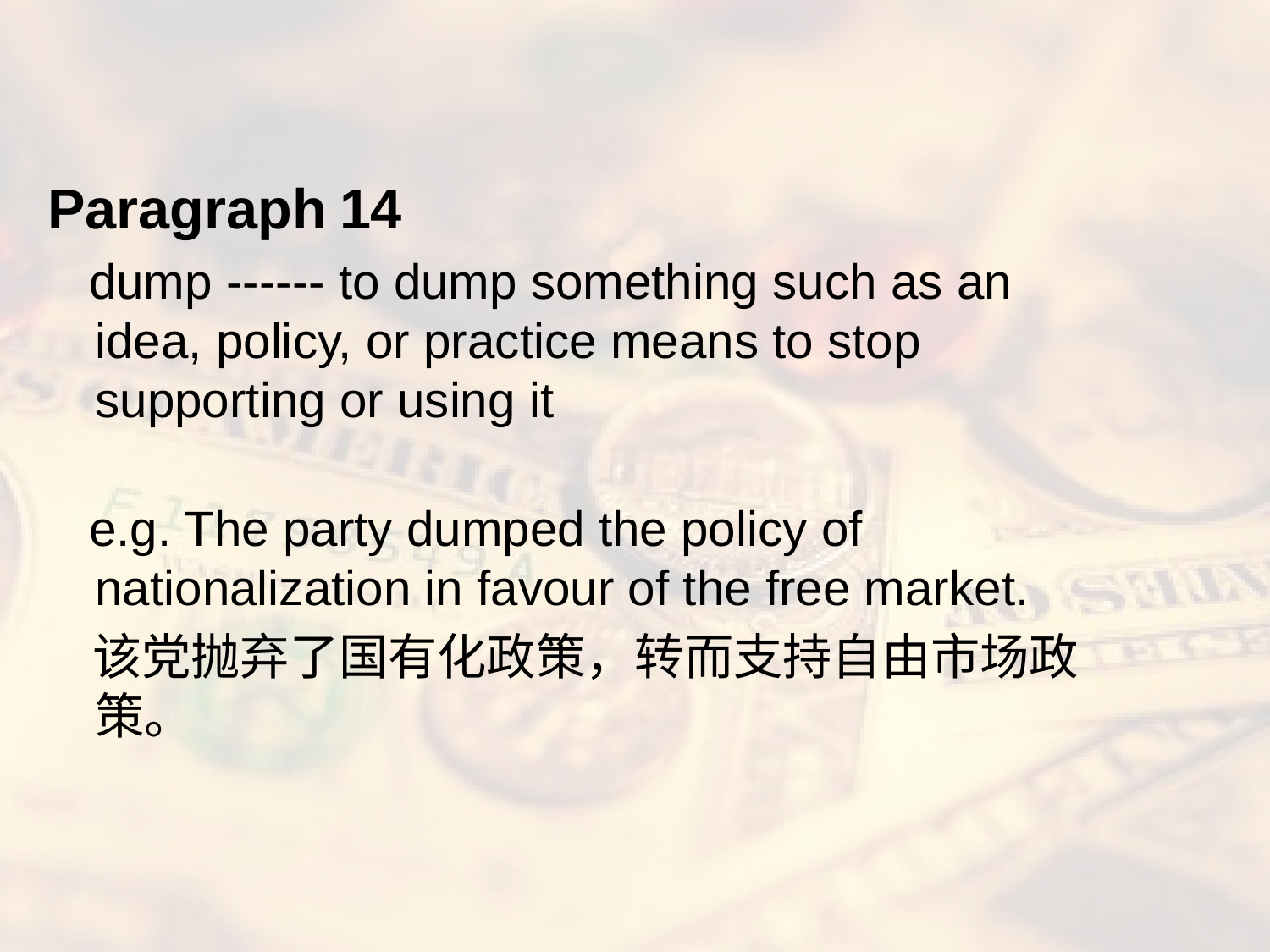

Paragraph 14
   dump ------ to dump something such as an idea, policy, or practice means to stop supporting or using it
   e.g. The party dumped the policy of nationalization in favour of the free market.
   该党抛弃了国有化政策，转而支持自由市场政策。